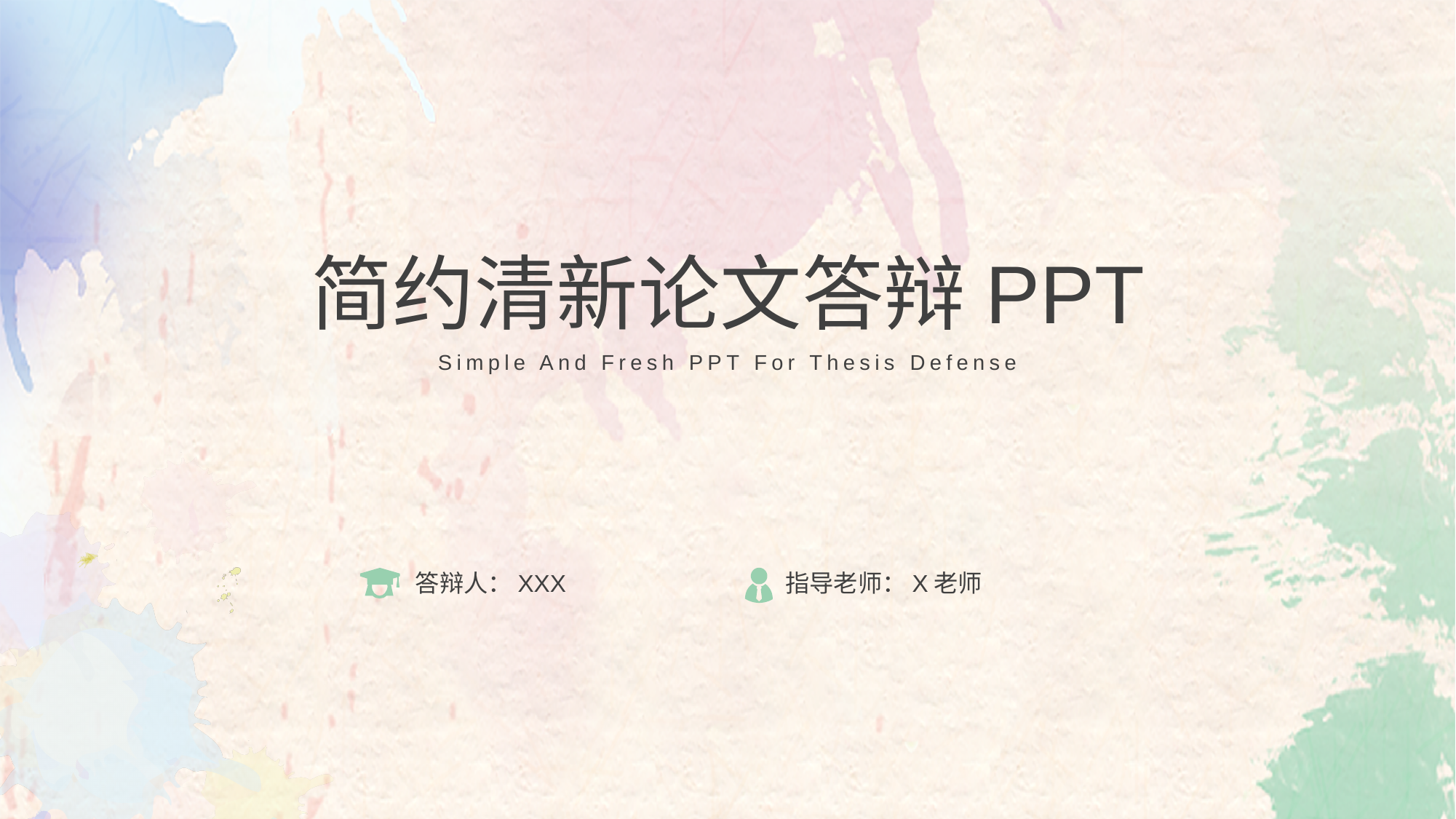

简约清新论文答辩PPT
Simple And Fresh PPT For Thesis Defense

答辩人：XXX

指导老师：X老师